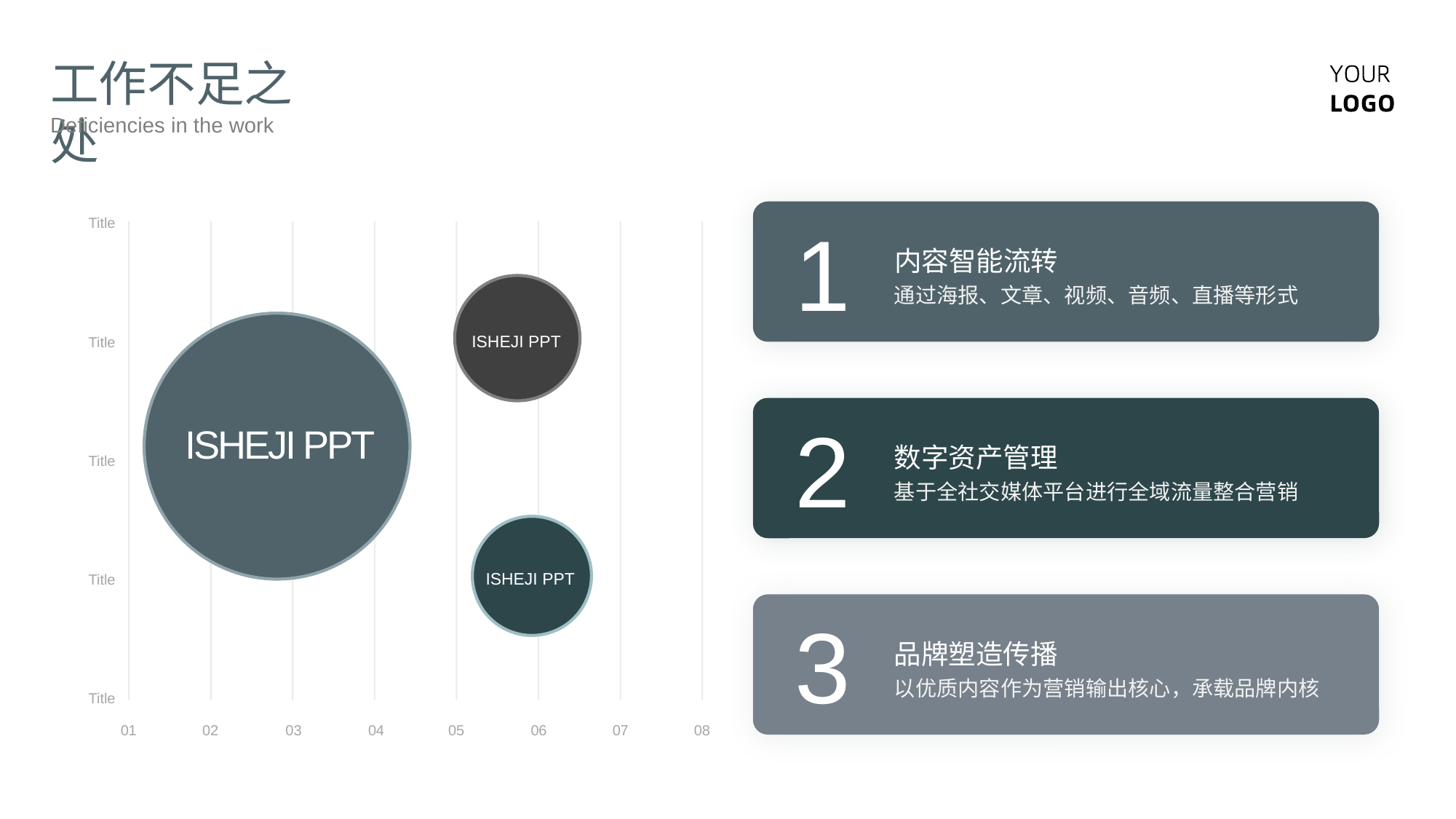

工作不足之处

Deficiencies in the work

Title
1

内容智能流转
通过海报、文章、视频、音频、直播等形式

ISHEJI PPT
Title

2
ISHEJI PPT
数字资产管理
Title
基于全社交媒体平台进行全域流量整合营销

ISHEJI PPT
Title

3
品牌塑造传播
以优质内容作为营销输出核心，承载品牌内核
Title
01
02
03
04
05
06
07
08